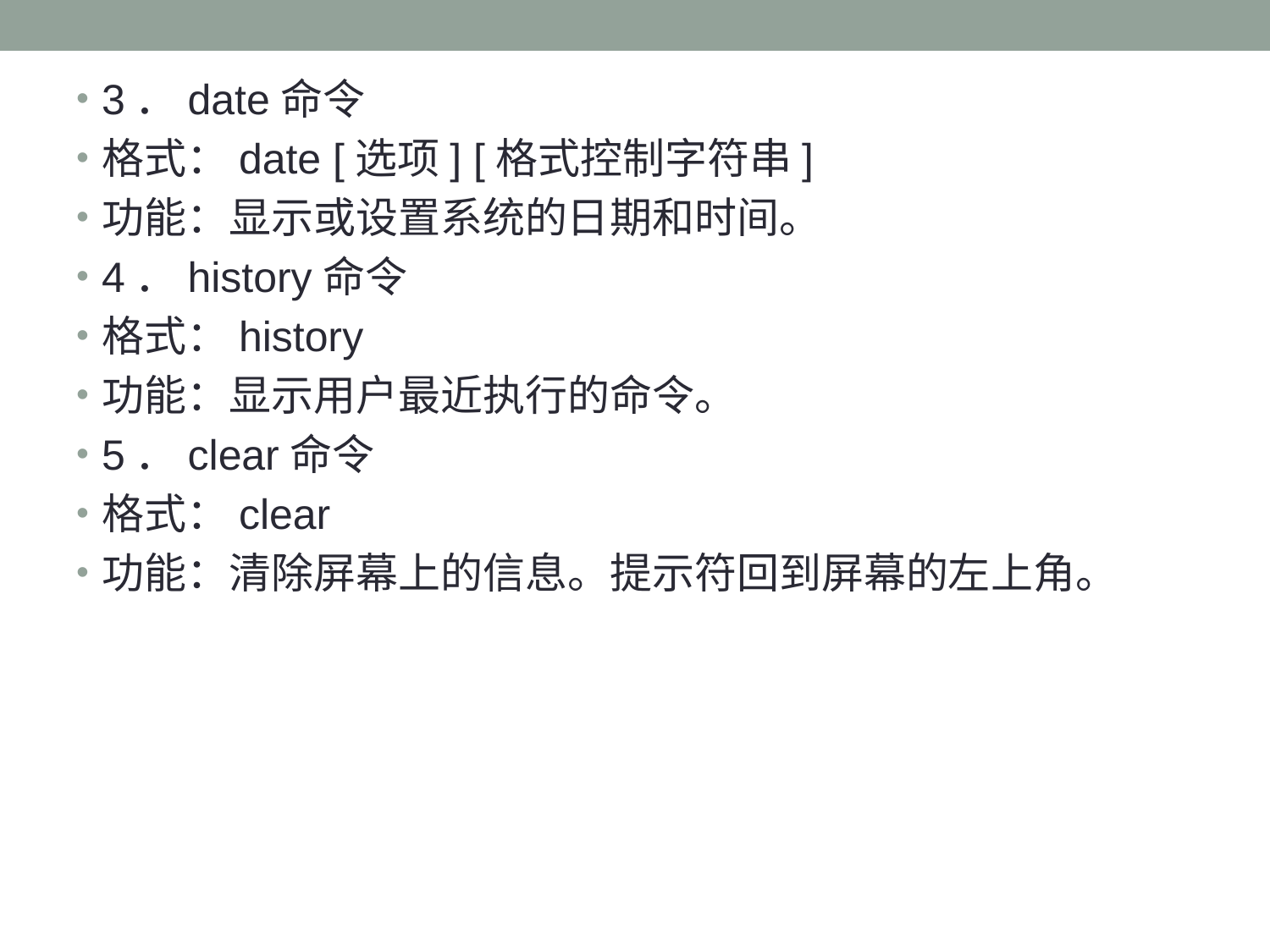

3．date命令
格式：date [选项] [格式控制字符串]
功能：显示或设置系统的日期和时间。
4．history命令
格式：history
功能：显示用户最近执行的命令。
5．clear命令
格式：clear
功能：清除屏幕上的信息。提示符回到屏幕的左上角。

#